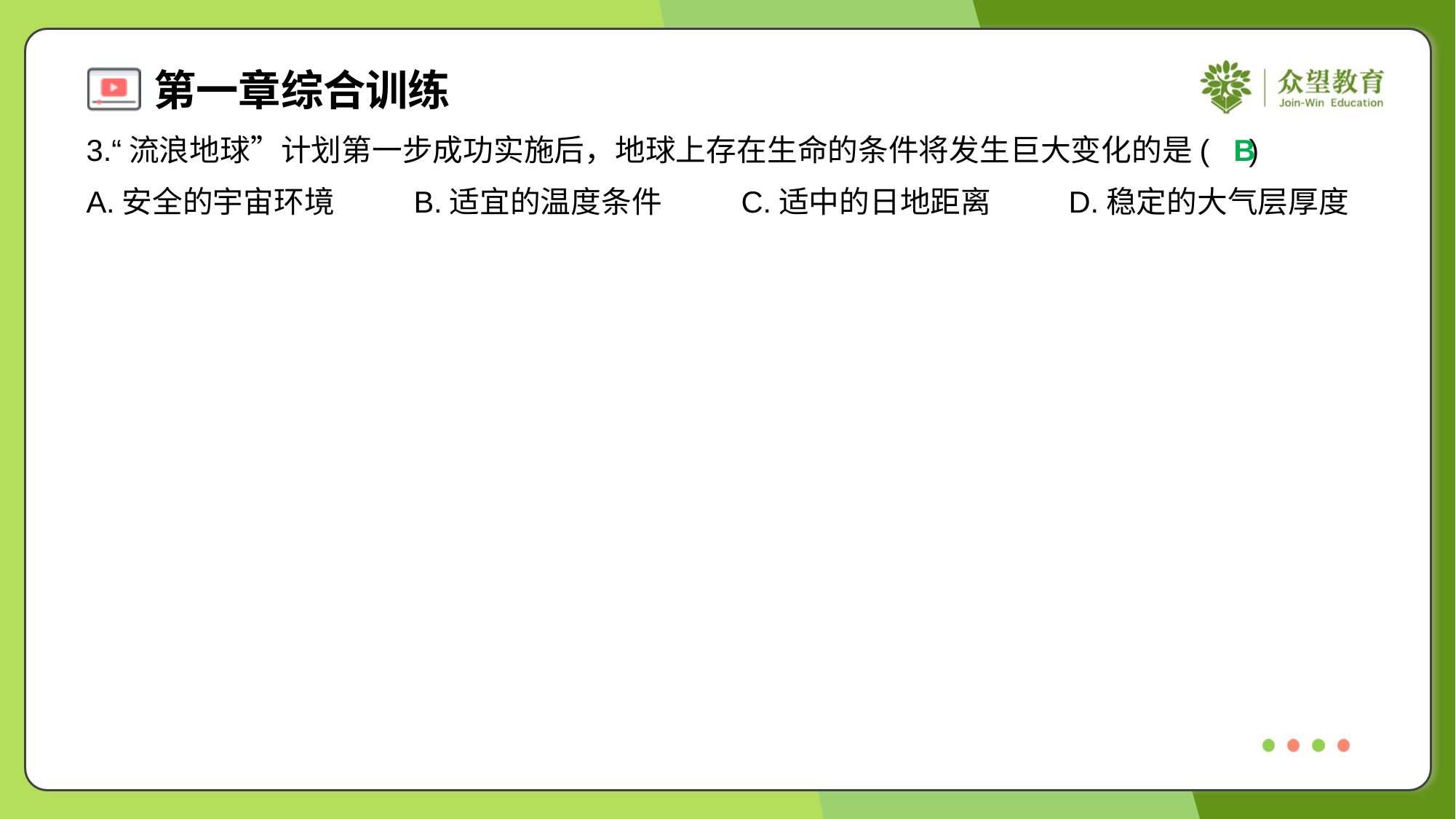

3.“流浪地球”计划第一步成功实施后，地球上存在生命的条件将发生巨大变化的是(     )
B
A.安全的宇宙环境	B.适宜的温度条件	C.适中的日地距离	D.稳定的大气层厚度